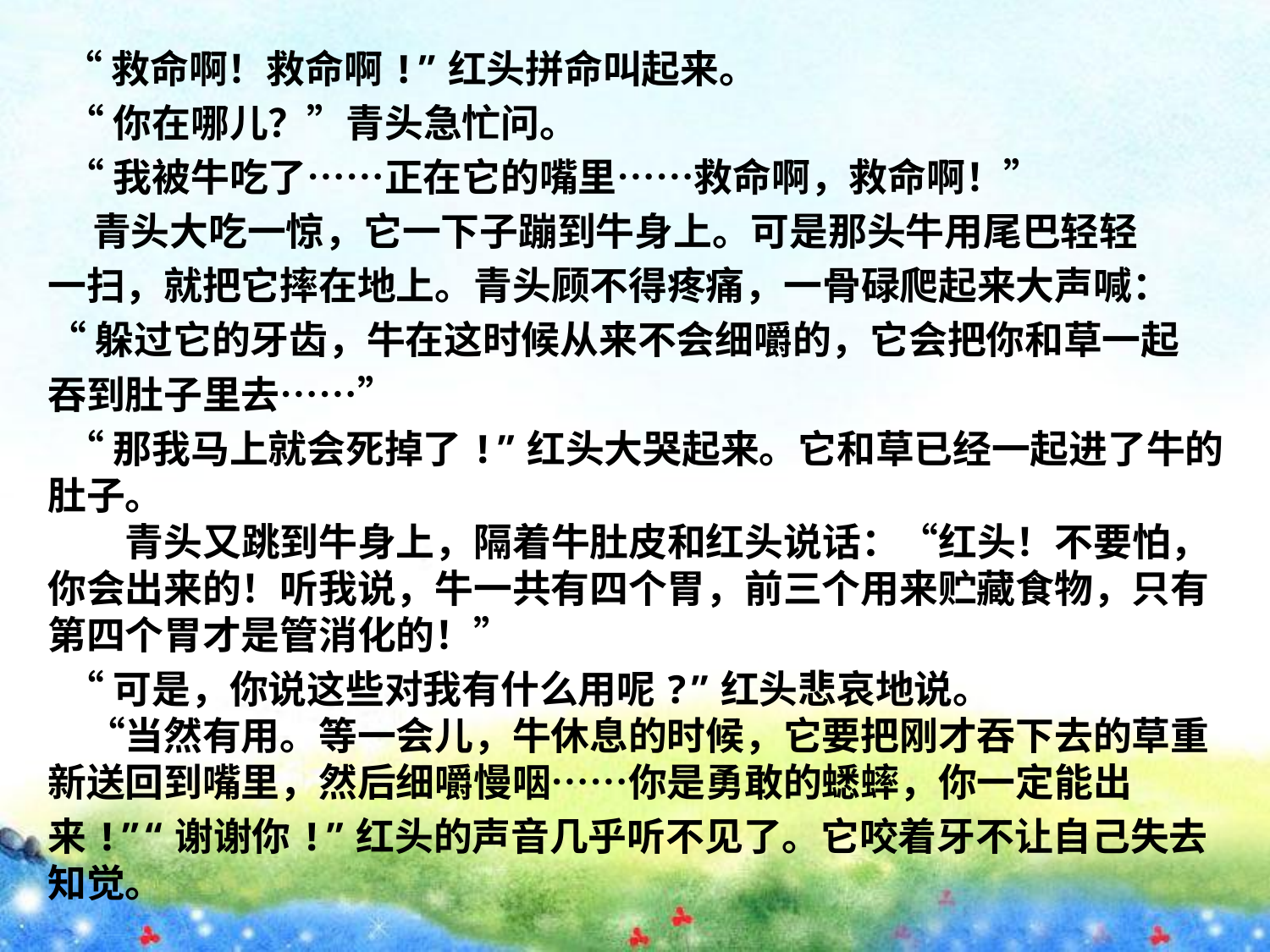

# “救命啊！救命啊!”红头拼命叫起来。
  “你在哪儿？”青头急忙问。
  “我被牛吃了……正在它的嘴里……救命啊，救命啊！”
    青头大吃一惊，它一下子蹦到牛身上。可是那头牛用尾巴轻轻
一扫，就把它摔在地上。青头顾不得疼痛，一骨碌爬起来大声喊：
“躲过它的牙齿，牛在这时候从来不会细嚼的，它会把你和草一起
吞到肚子里去……”
  “那我马上就会死掉了!”红头大哭起来。它和草已经一起进了牛的肚子。
　　青头又跳到牛身上，隔着牛肚皮和红头说话：“红头！不要怕，你会出来的！听我说，牛一共有四个胃，前三个用来贮藏食物，只有第四个胃才是管消化的！”
  “可是，你说这些对我有什么用呢?”红头悲哀地说。
　“当然有用。等一会儿，牛休息的时候，它要把刚才吞下去的草重新送回到嘴里，然后细嚼慢咽……你是勇敢的蟋蟀，你一定能出
来!”“谢谢你!”红头的声音几乎听不见了。它咬着牙不让自己失去知觉。